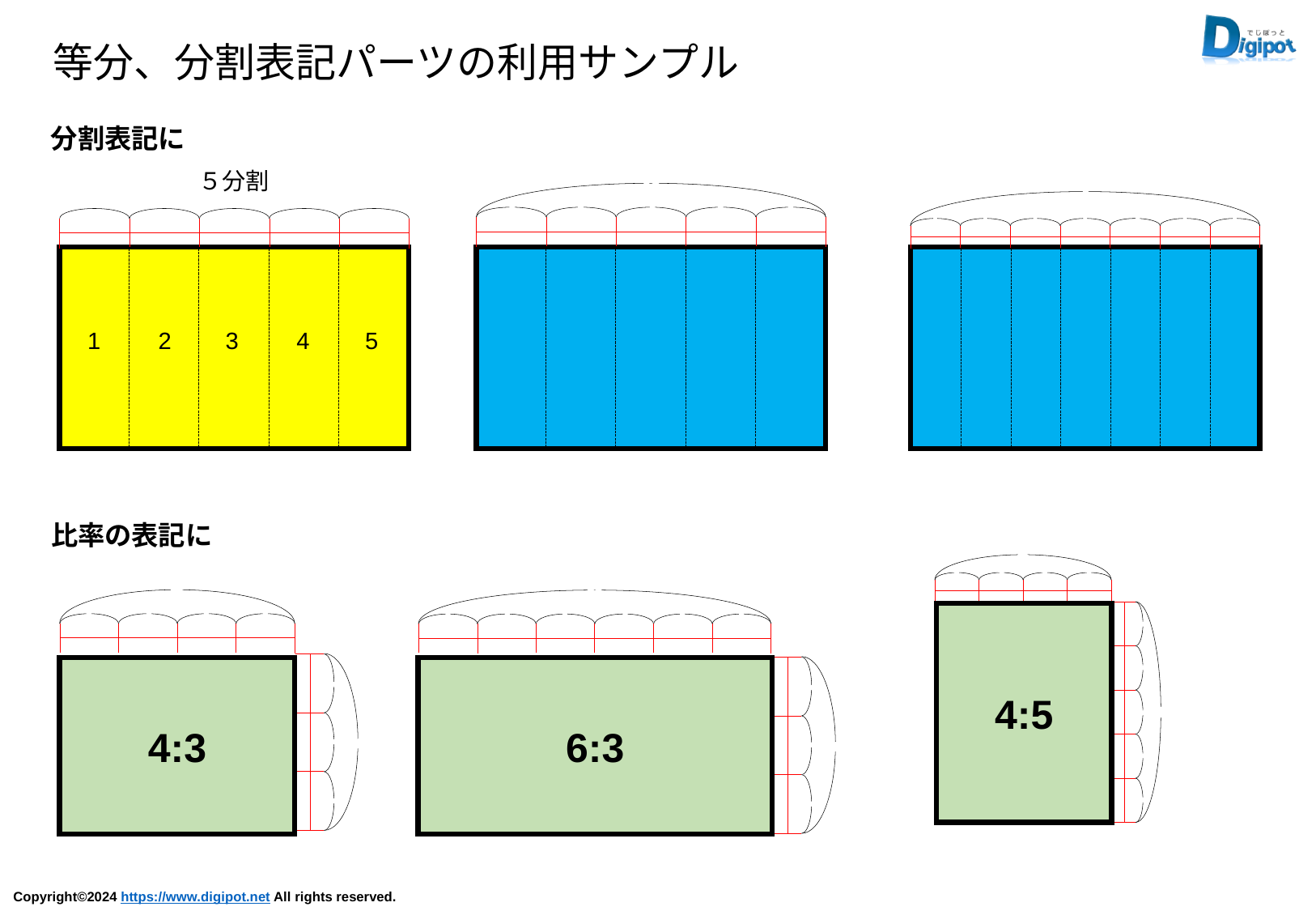

等分、分割表記パーツの利用サンプル
分割表記に
５分割
5

1
1
1
1
1

7

1
1
1
1
1
1
1

1
2
3
4
5
比率の表記に
4

1
1
1
1

4

1
1
1
1

6

1
1
1
1
1
1

4:5
4:3
6:3
5

1
1
1
1
1

3

1
1
1

3

1
1
1